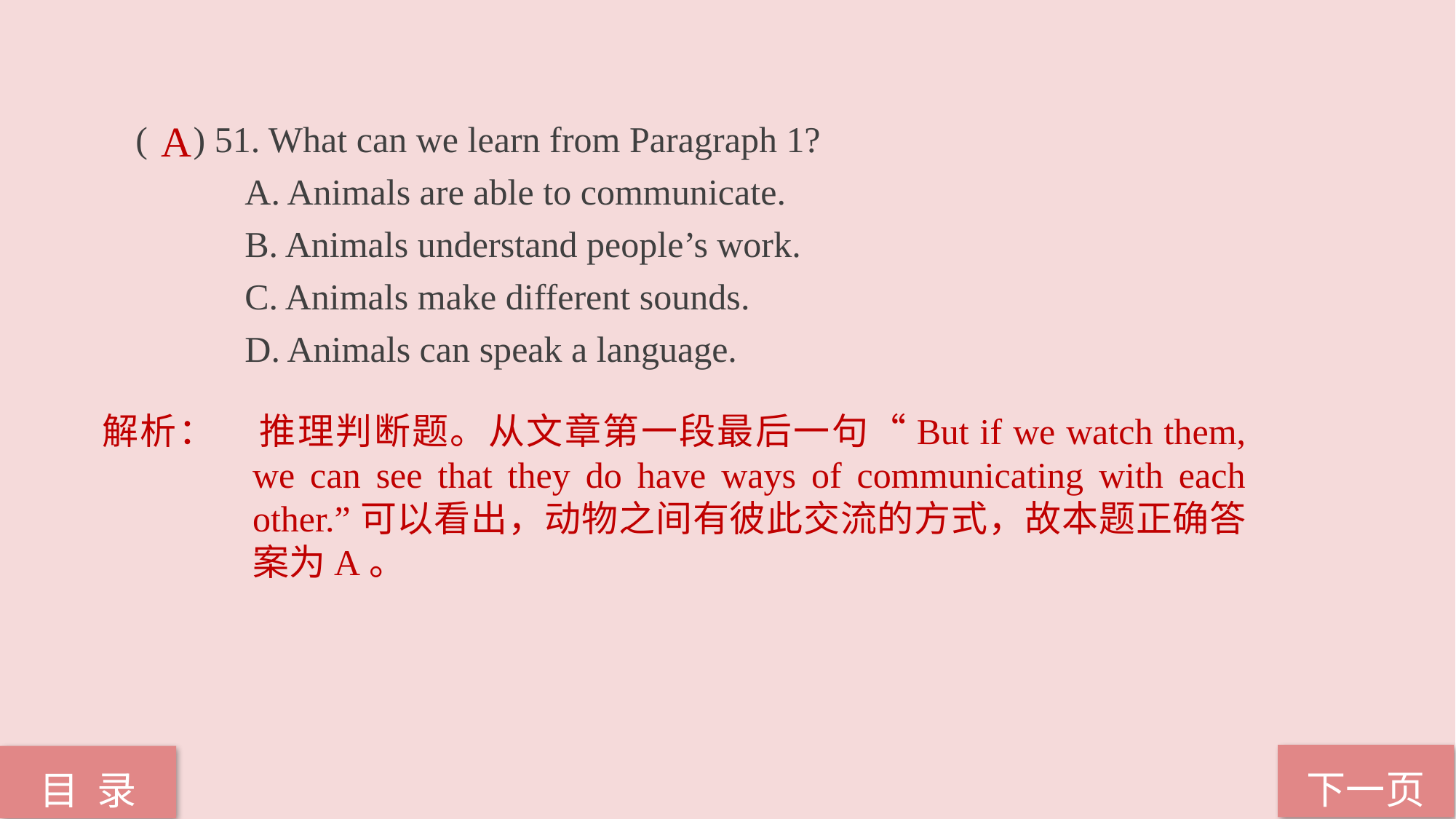

(     ) 51. What can we learn from Paragraph 1?
	A. Animals are able to communicate.
	B. Animals understand people’s work.
	C. Animals make different sounds.
	D. Animals can speak a language.
A
解析：	推理判断题。从文章第一段最后一句“But if we watch them, we can see that they do have ways of communicating with each other.”可以看出，动物之间有彼此交流的方式，故本题正确答案为A。